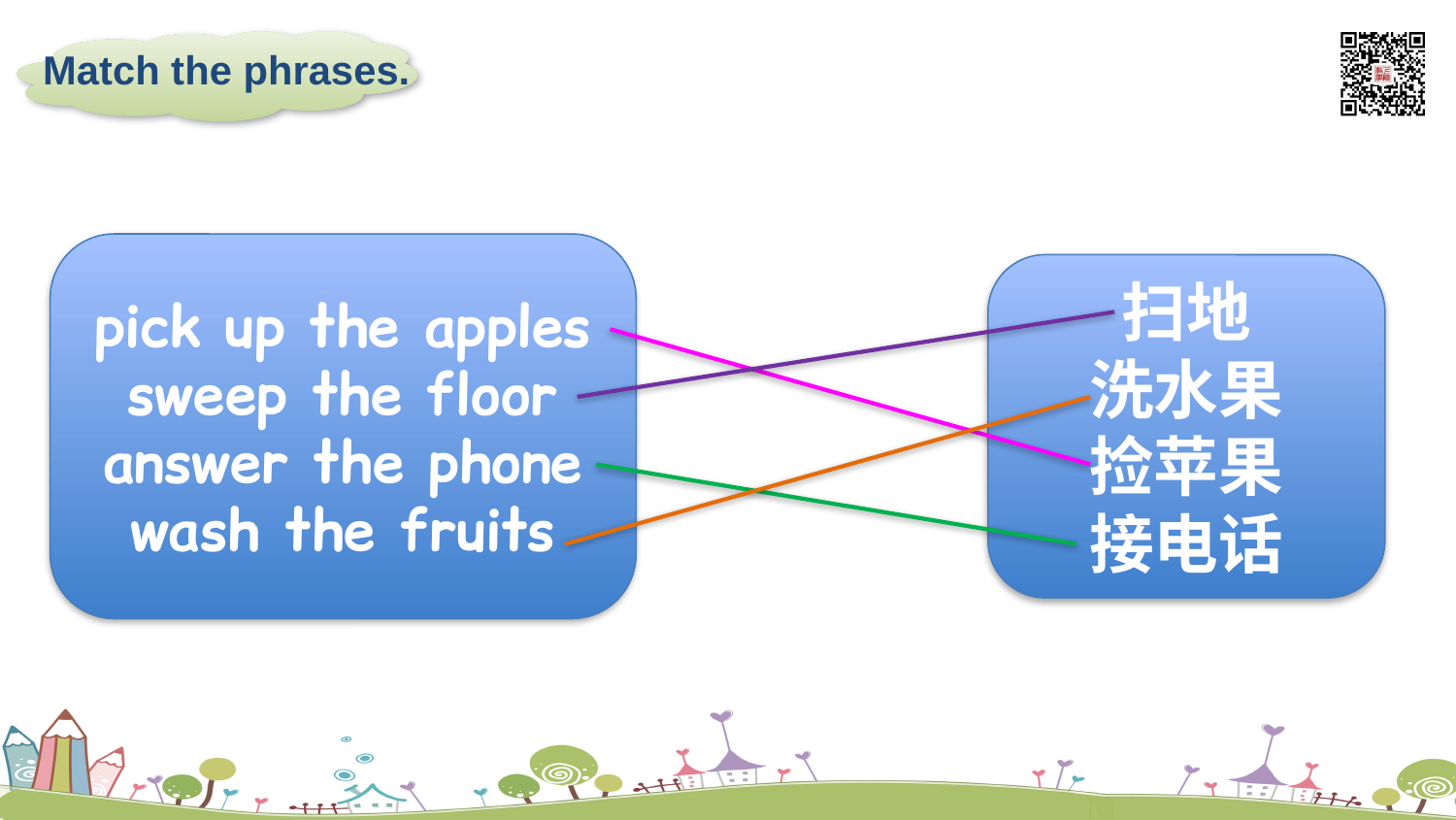

Match the phrases.
pick up the apples
sweep the floor
answer the phone
wash the fruits
扫地
洗水果
捡苹果
接电话